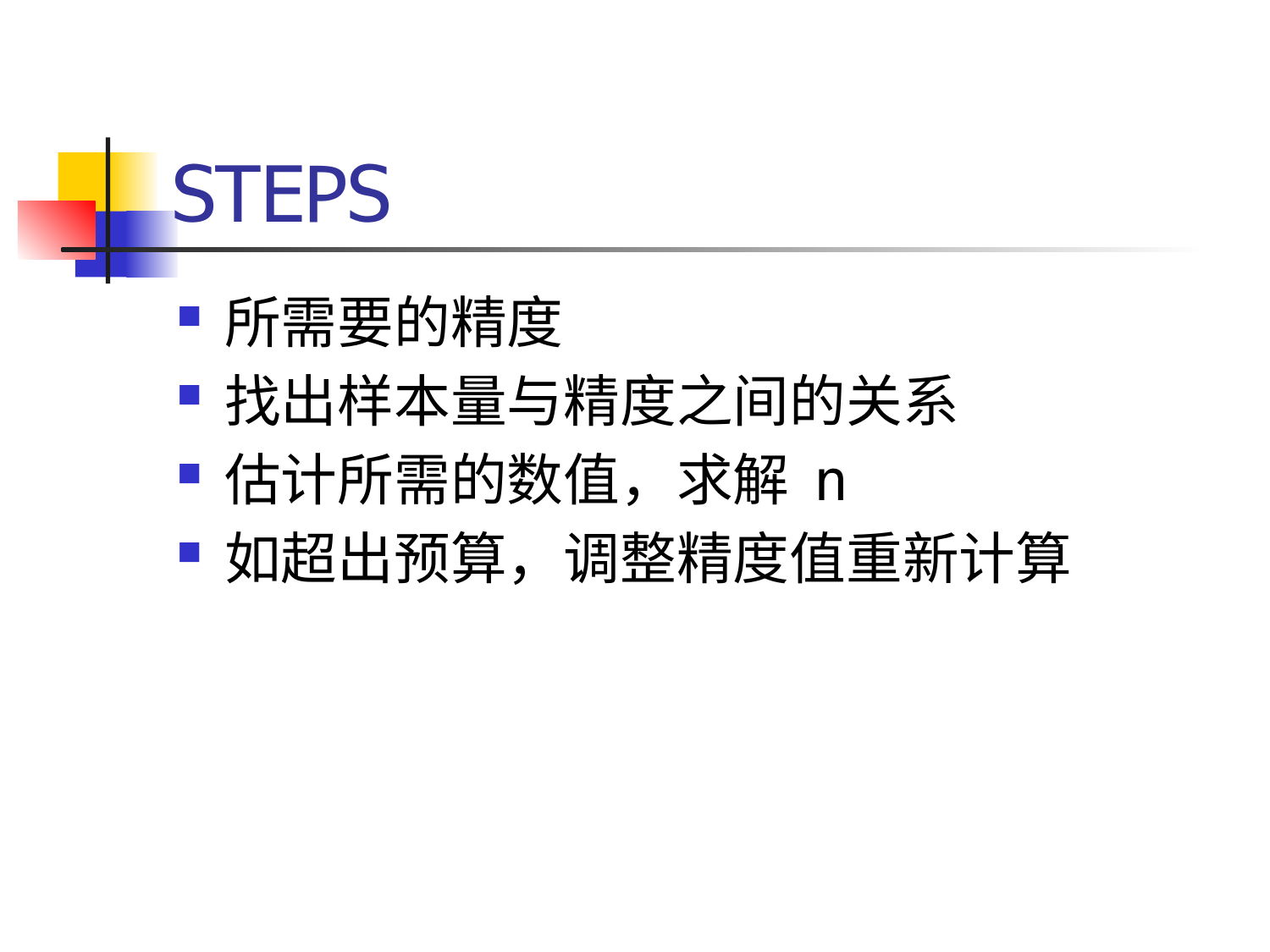

# STEPS
所需要的精度
找出样本量与精度之间的关系
估计所需的数值，求解 n
如超出预算，调整精度值重新计算